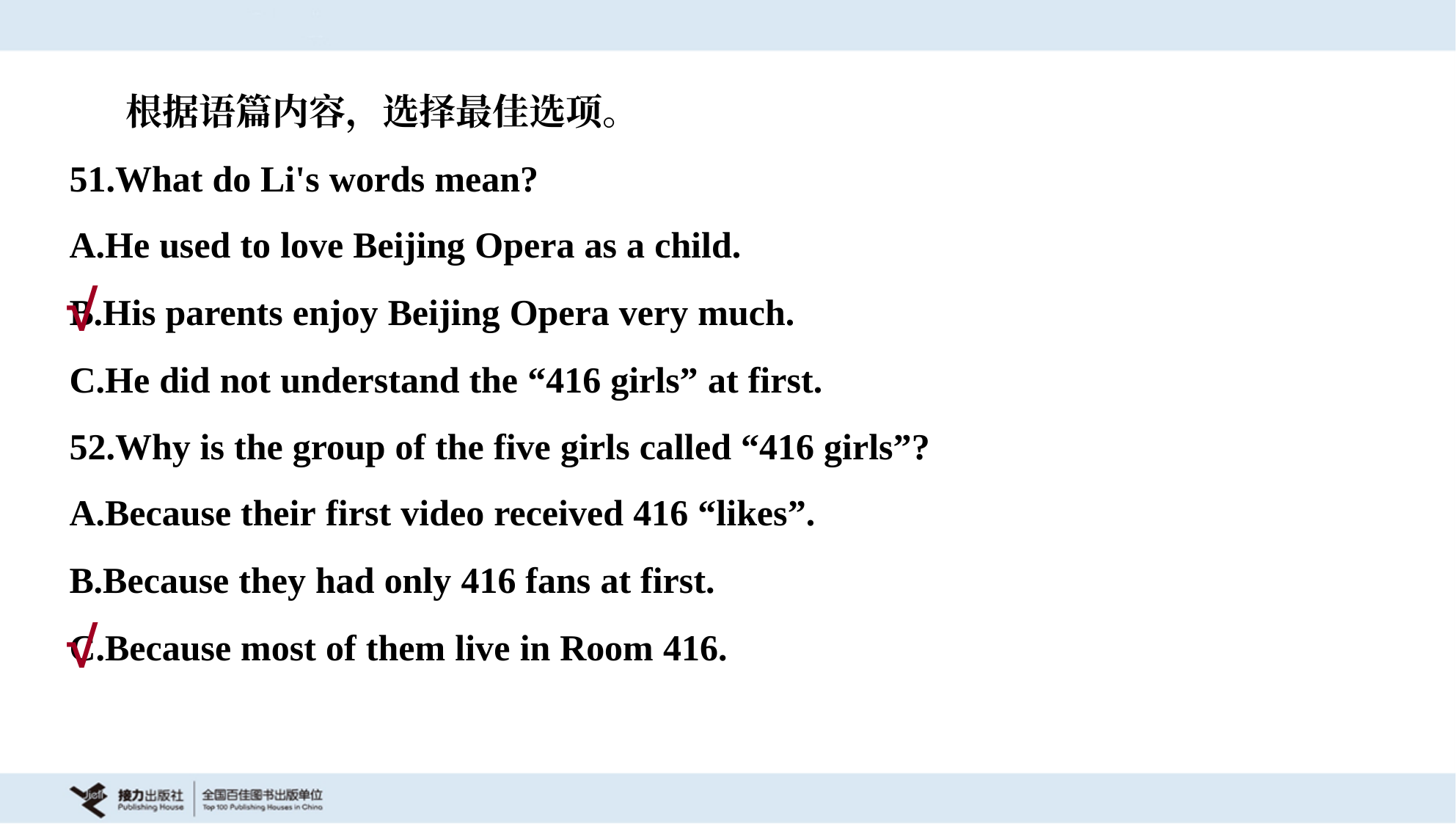

根据语篇内容，选择最佳选项。
51.What do Li's words mean?
A.He used to love Beijing Opera as a child.
B.His parents enjoy Beijing Opera very much.
C.He did not understand the “416 girls” at first.
√
52.Why is the group of the five girls called “416 girls”?
A.Because their first video received 416 “likes”.
B.Because they had only 416 fans at first.
C.Because most of them live in Room 416.
√